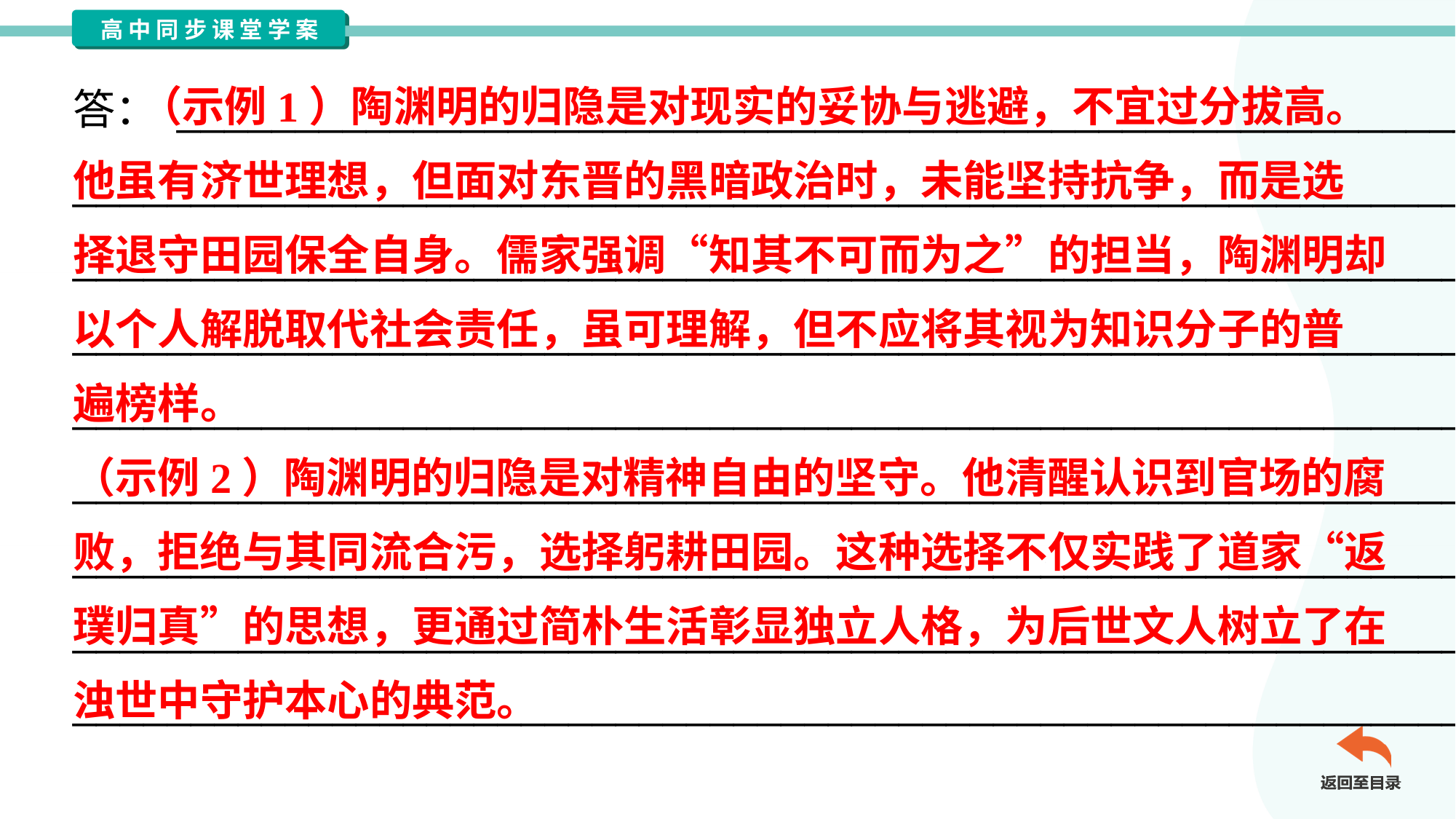

（示例1）陶渊明的归隐是对现实的妥协与逃避，不宜过分拔高。
他虽有济世理想，但面对东晋的黑暗政治时，未能坚持抗争，而是选
择退守田园保全自身。儒家强调“知其不可而为之”的担当，陶渊明却
以个人解脱取代社会责任，虽可理解，但不应将其视为知识分子的普
遍榜样。
（示例2）陶渊明的归隐是对精神自由的坚守。他清醒认识到官场的腐
败，拒绝与其同流合污，选择躬耕田园。这种选择不仅实践了道家“返
璞归真”的思想，更通过简朴生活彰显独立人格，为后世文人树立了在
浊世中守护本心的典范。

答： ________________________________________________________
_____________________________________________________________
_____________________________________________________________
_____________________________________________________________
_____________________________________________________________
_____________________________________________________________
_____________________________________________________________
_____________________________________________________________
_____________________________________________________________